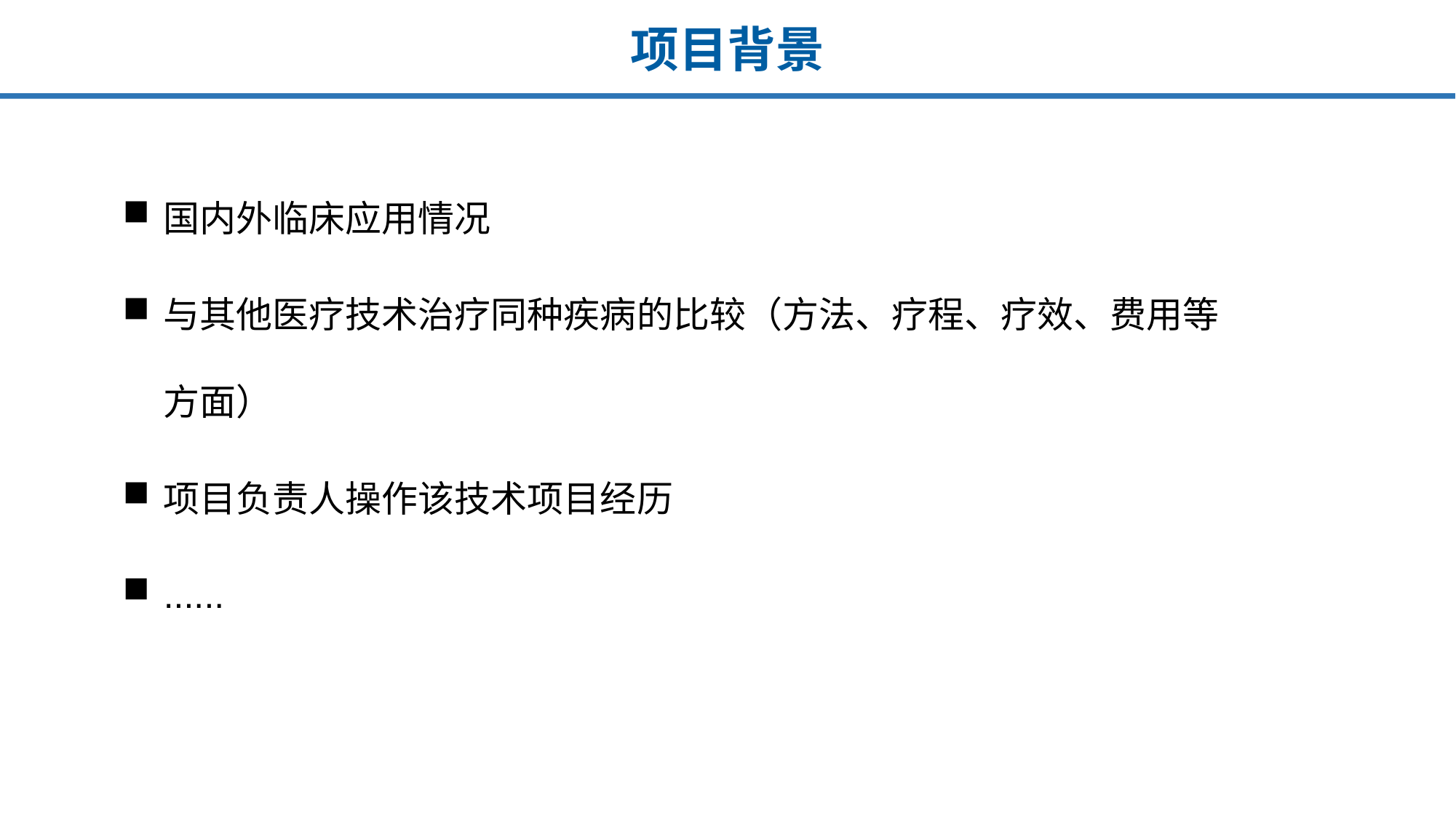

# 项目背景
国内外临床应用情况
与其他医疗技术治疗同种疾病的比较（方法、疗程、疗效、费用等方面）
项目负责人操作该技术项目经历
......